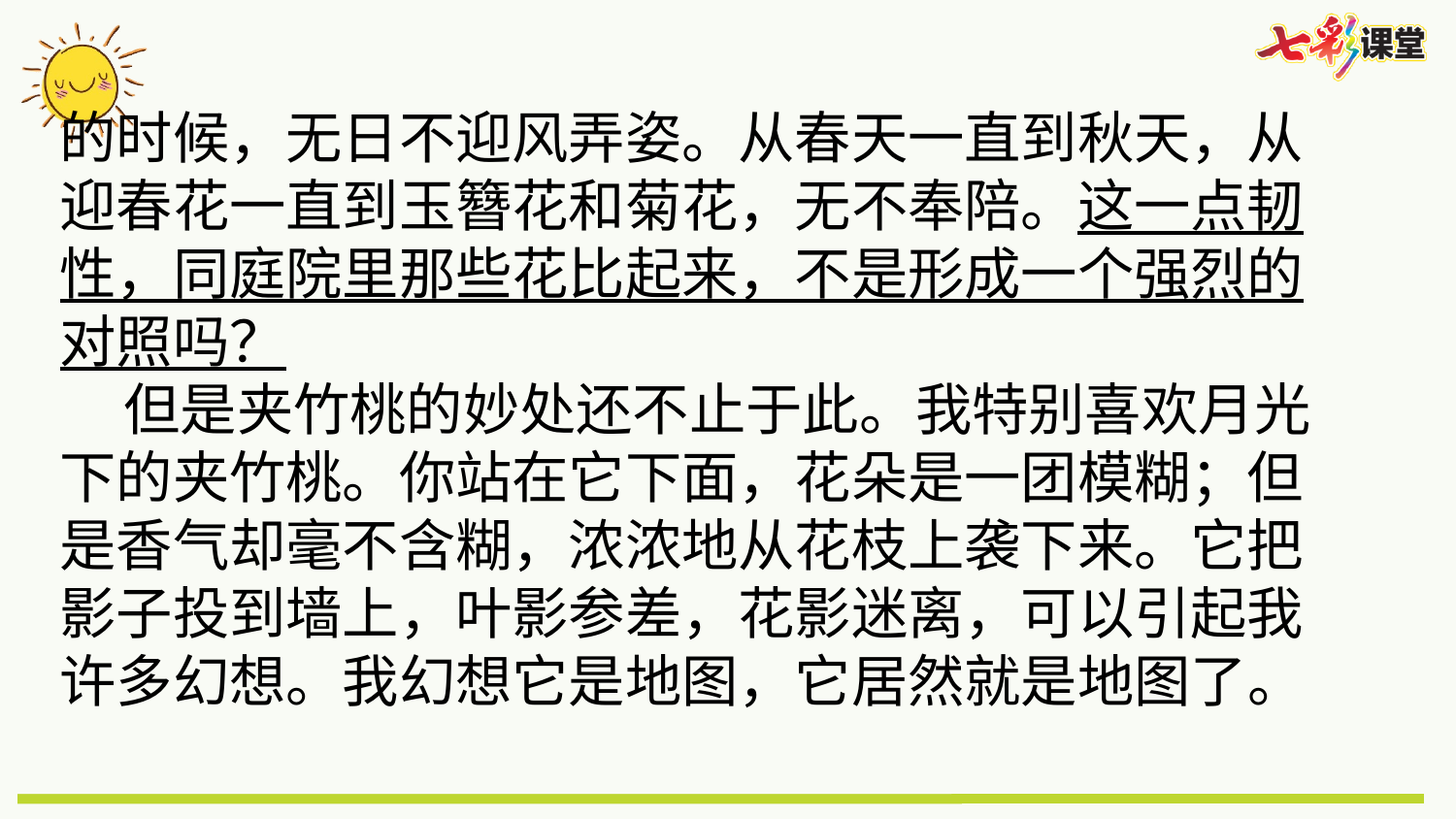

的时候，无日不迎风弄姿。从春天一直到秋天，从迎春花一直到玉簪花和菊花，无不奉陪。这一点韧性，同庭院里那些花比起来，不是形成一个强烈的对照吗？
    但是夹竹桃的妙处还不止于此。我特别喜欢月光下的夹竹桃。你站在它下面，花朵是一团模糊；但是香气却毫不含糊，浓浓地从花枝上袭下来。它把影子投到墙上，叶影参差，花影迷离，可以引起我许多幻想。我幻想它是地图，它居然就是地图了。